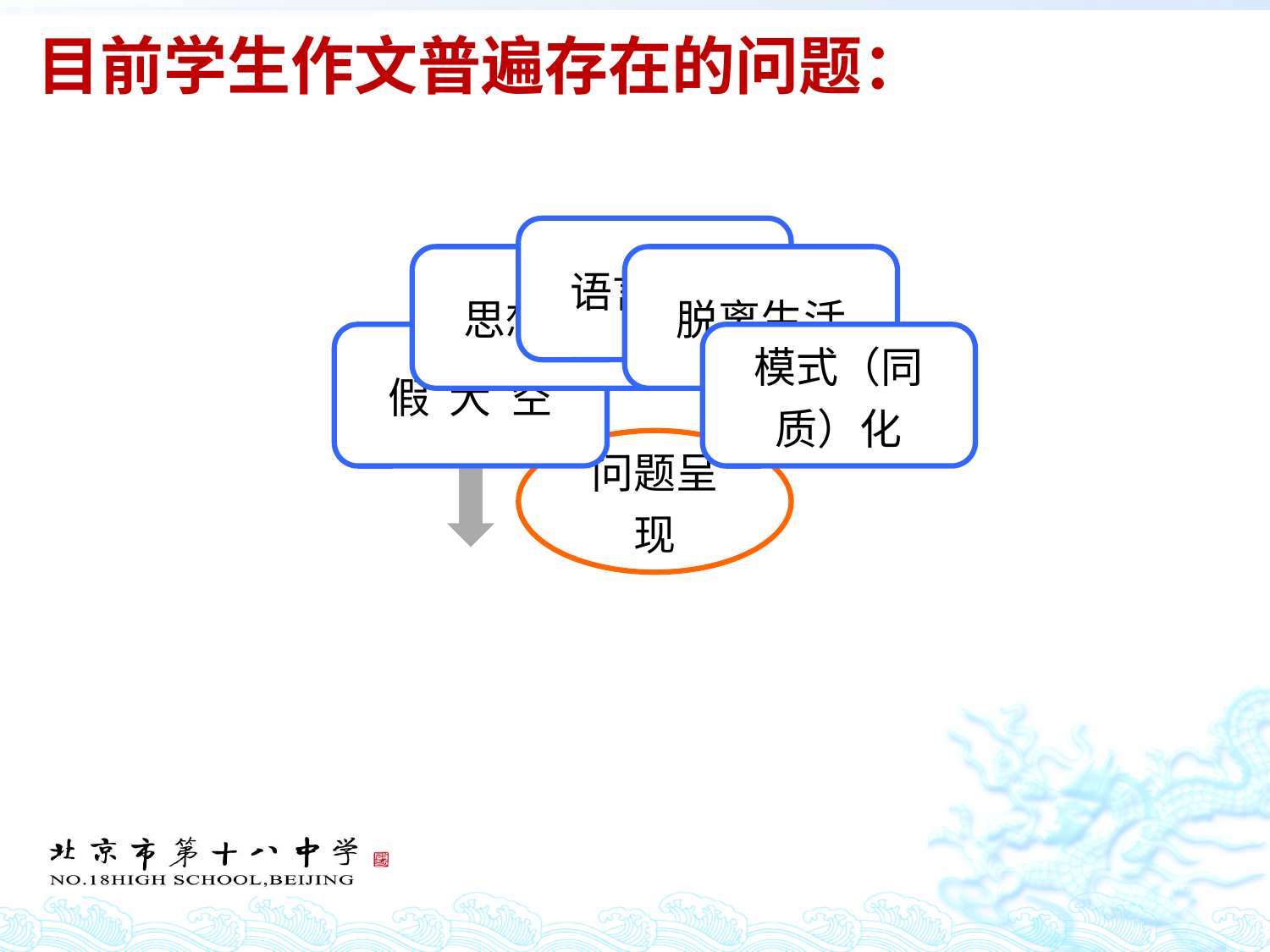

目前学生作文普遍存在的问题：
问题呈现
思想单一
假  大  空
语言僵硬
脱离生活